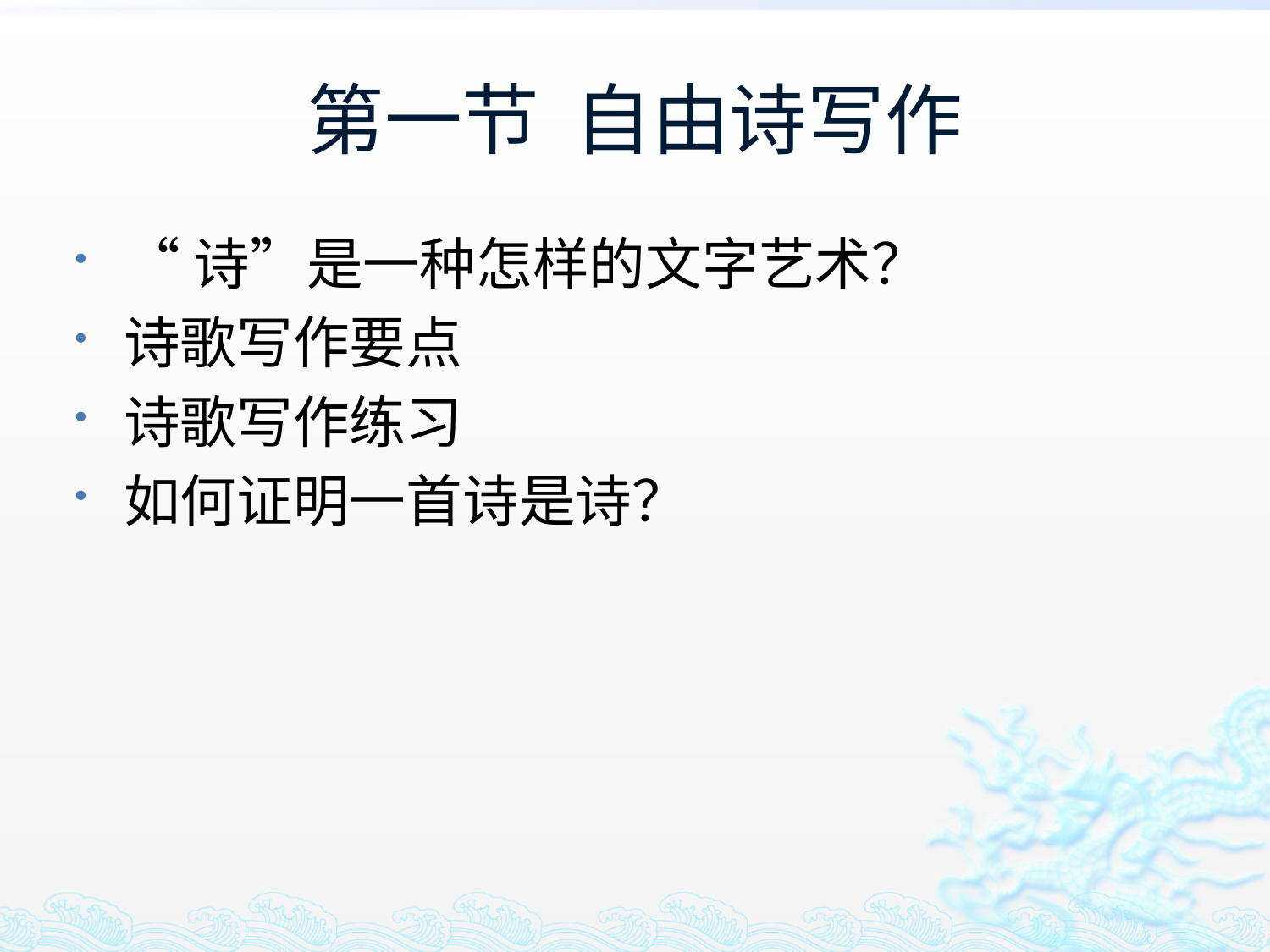

# 第一节  自由诗写作
“诗”是一种怎样的文字艺术？
诗歌写作要点
诗歌写作练习
如何证明一首诗是诗？